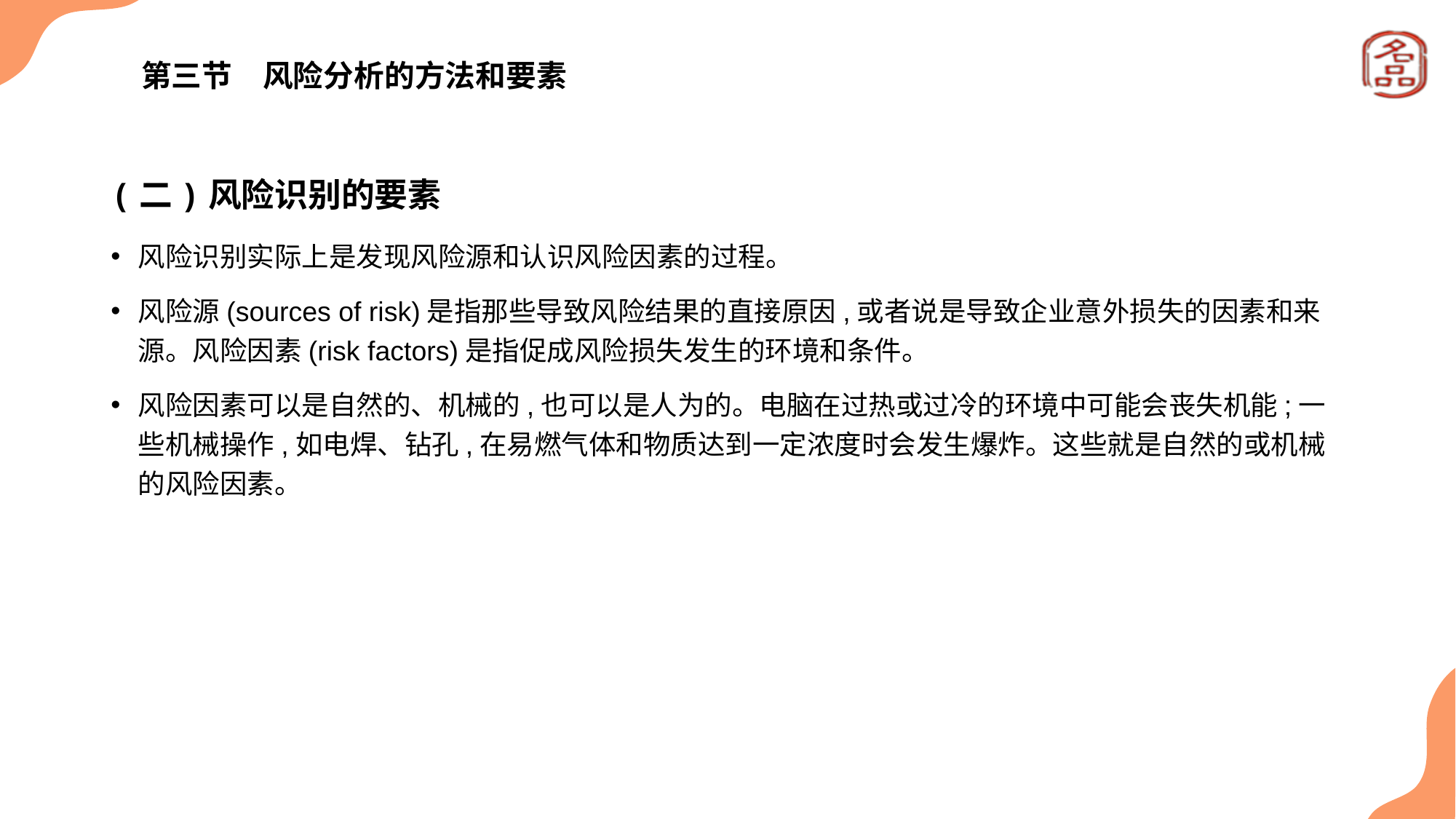

# 第三节　风险分析的方法和要素
(二)风险识别的要素
风险识别实际上是发现风险源和认识风险因素的过程。
风险源(sources of risk)是指那些导致风险结果的直接原因,或者说是导致企业意外损失的因素和来源。风险因素(risk factors)是指促成风险损失发生的环境和条件。
风险因素可以是自然的、机械的,也可以是人为的。电脑在过热或过冷的环境中可能会丧失机能;一些机械操作,如电焊、钻孔,在易燃气体和物质达到一定浓度时会发生爆炸。这些就是自然的或机械的风险因素。